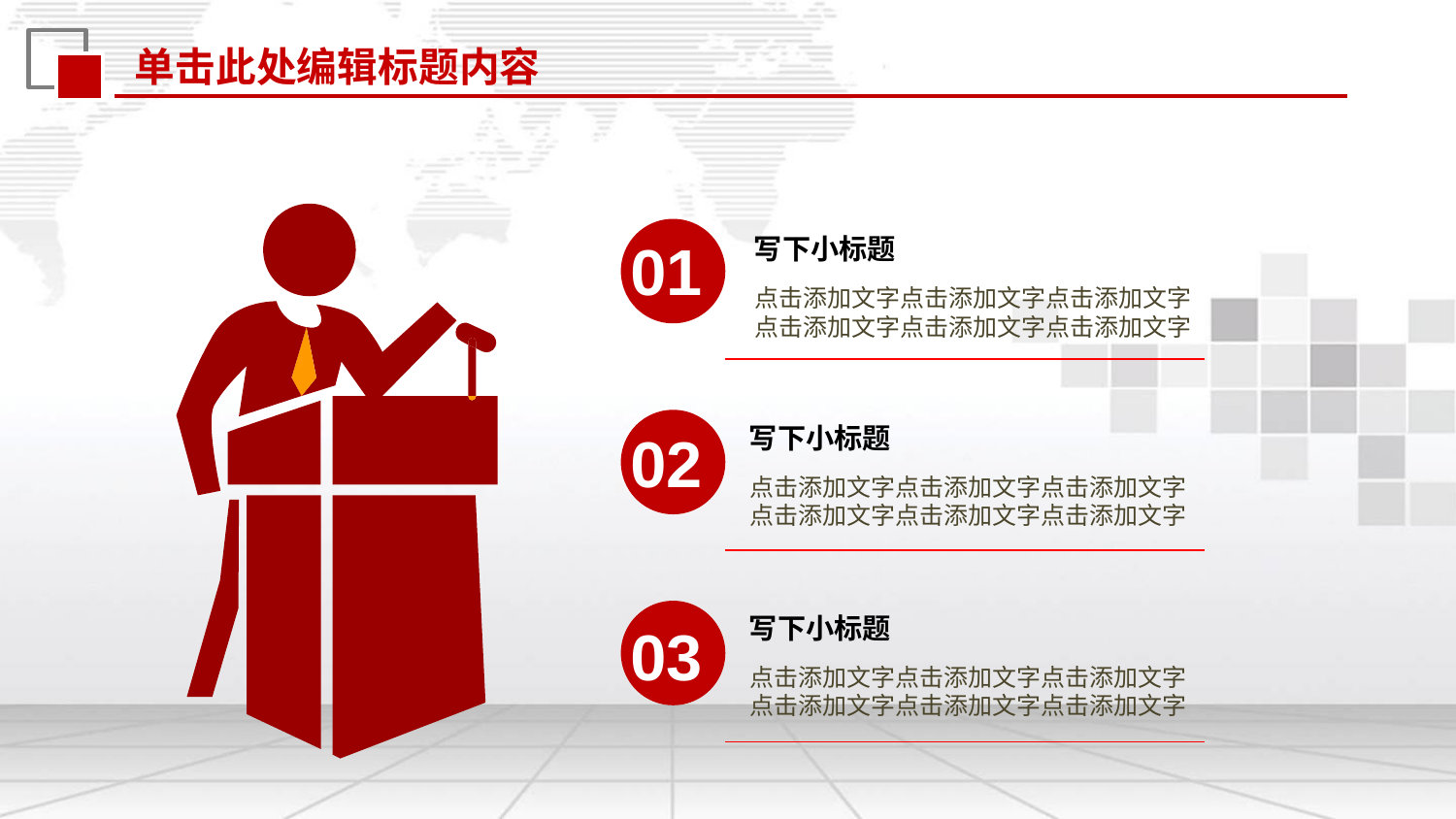

单击此处编辑标题内容

01
写下小标题
点击添加文字点击添加文字点击添加文字
点击添加文字点击添加文字点击添加文字

写下小标题
02
点击添加文字点击添加文字点击添加文字
点击添加文字点击添加文字点击添加文字

写下小标题
03
点击添加文字点击添加文字点击添加文字
点击添加文字点击添加文字点击添加文字